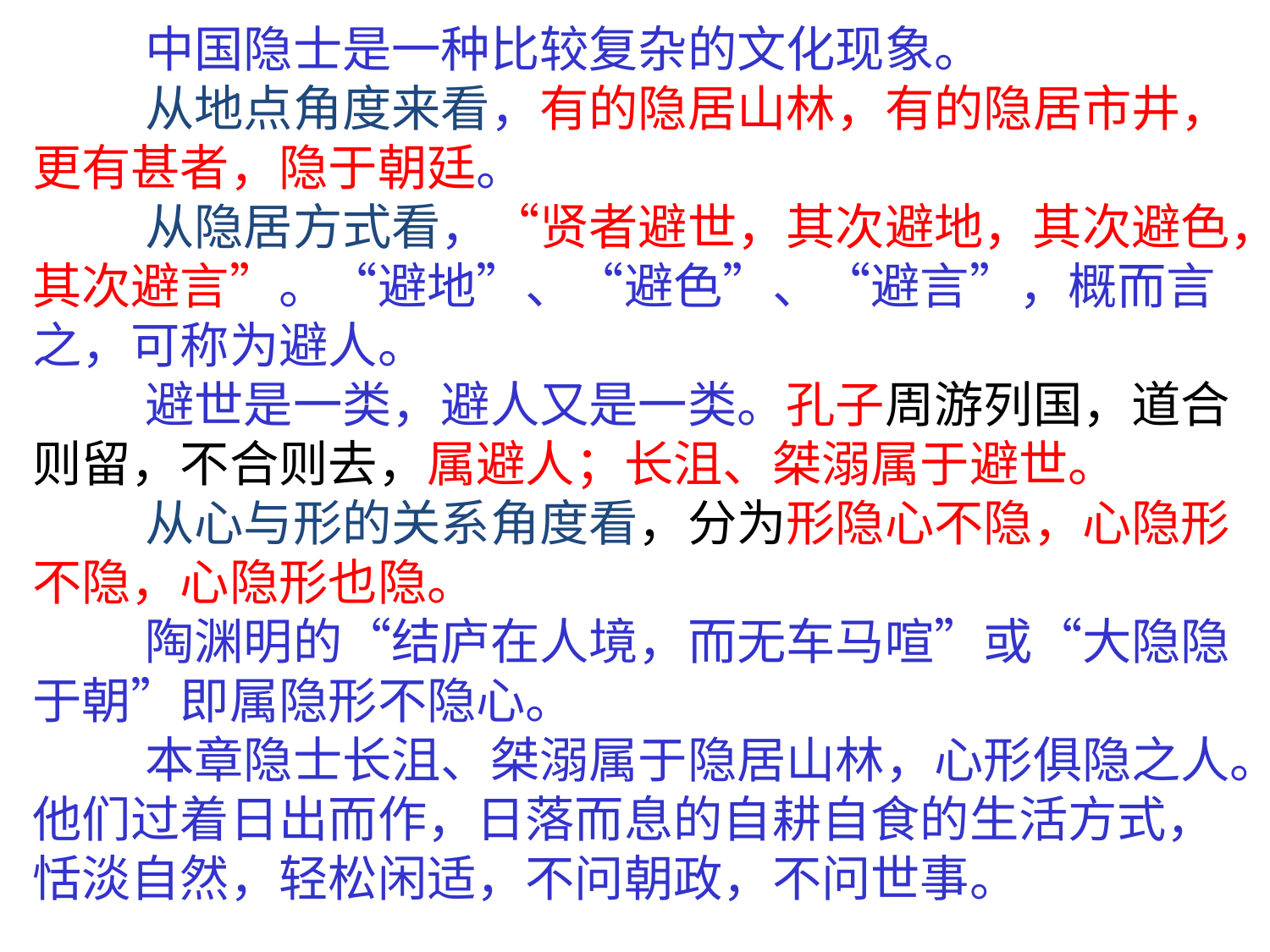

中国隐士是一种比较复杂的文化现象。
从地点角度来看，有的隐居山林，有的隐居市井，更有甚者，隐于朝廷。
从隐居方式看，“贤者避世，其次避地，其次避色，其次避言”。“避地”、“避色”、“避言”，概而言之，可称为避人。
避世是一类，避人又是一类。孔子周游列国，道合则留，不合则去，属避人；长沮、桀溺属于避世。
从心与形的关系角度看，分为形隐心不隐，心隐形不隐，心隐形也隐。
陶渊明的“结庐在人境，而无车马喧”或“大隐隐于朝”即属隐形不隐心。
本章隐士长沮、桀溺属于隐居山林，心形俱隐之人。他们过着日出而作，日落而息的自耕自食的生活方式，恬淡自然，轻松闲适，不问朝政，不问世事。